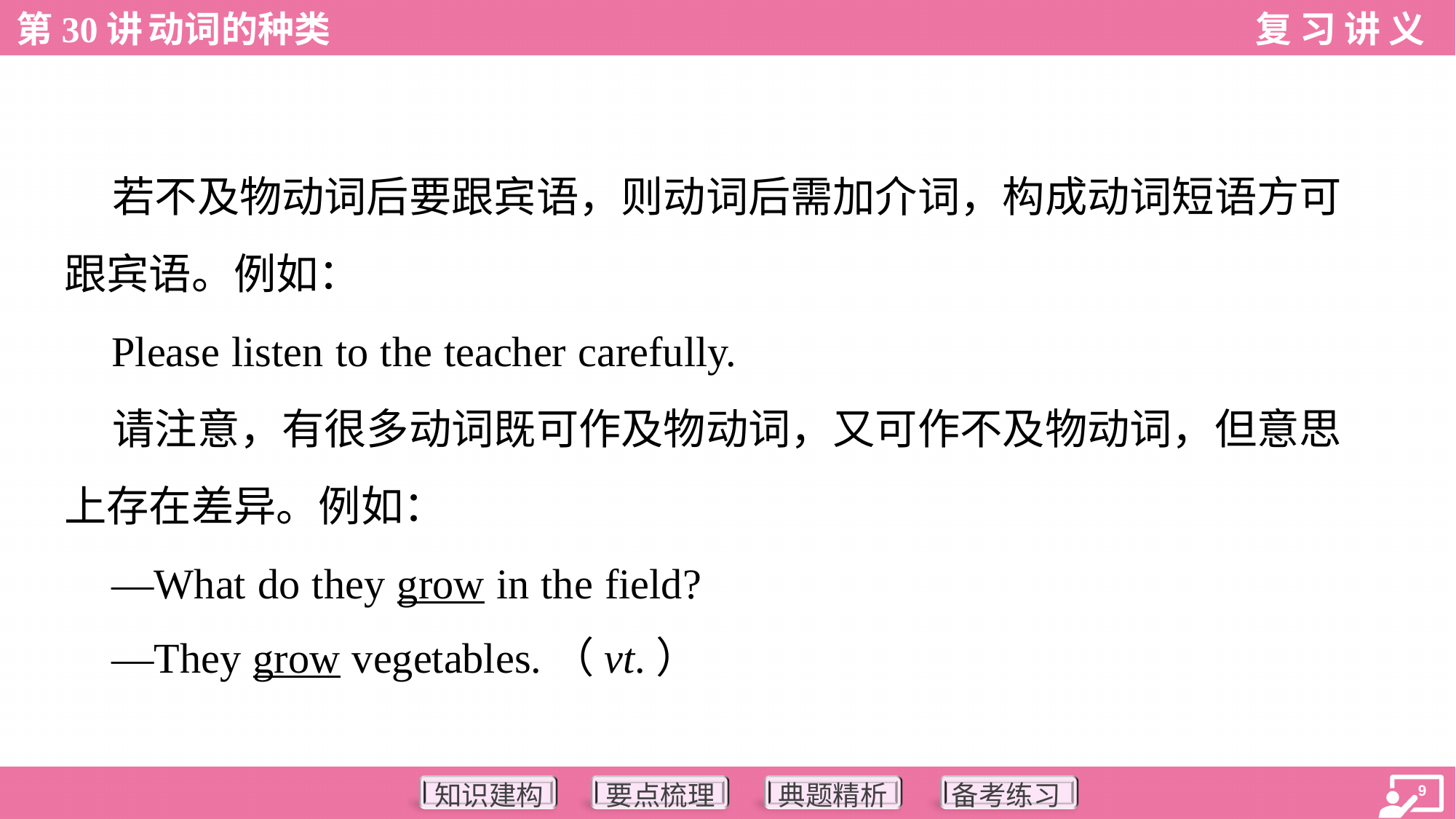

若不及物动词后要跟宾语，则动词后需加介词，构成动词短语方可
跟宾语。例如：
    Please listen to the teacher carefully.
    请注意，有很多动词既可作及物动词，又可作不及物动词，但意思
上存在差异。例如：
    —What do they grow in the field?
    —They grow vegetables.（vt.）